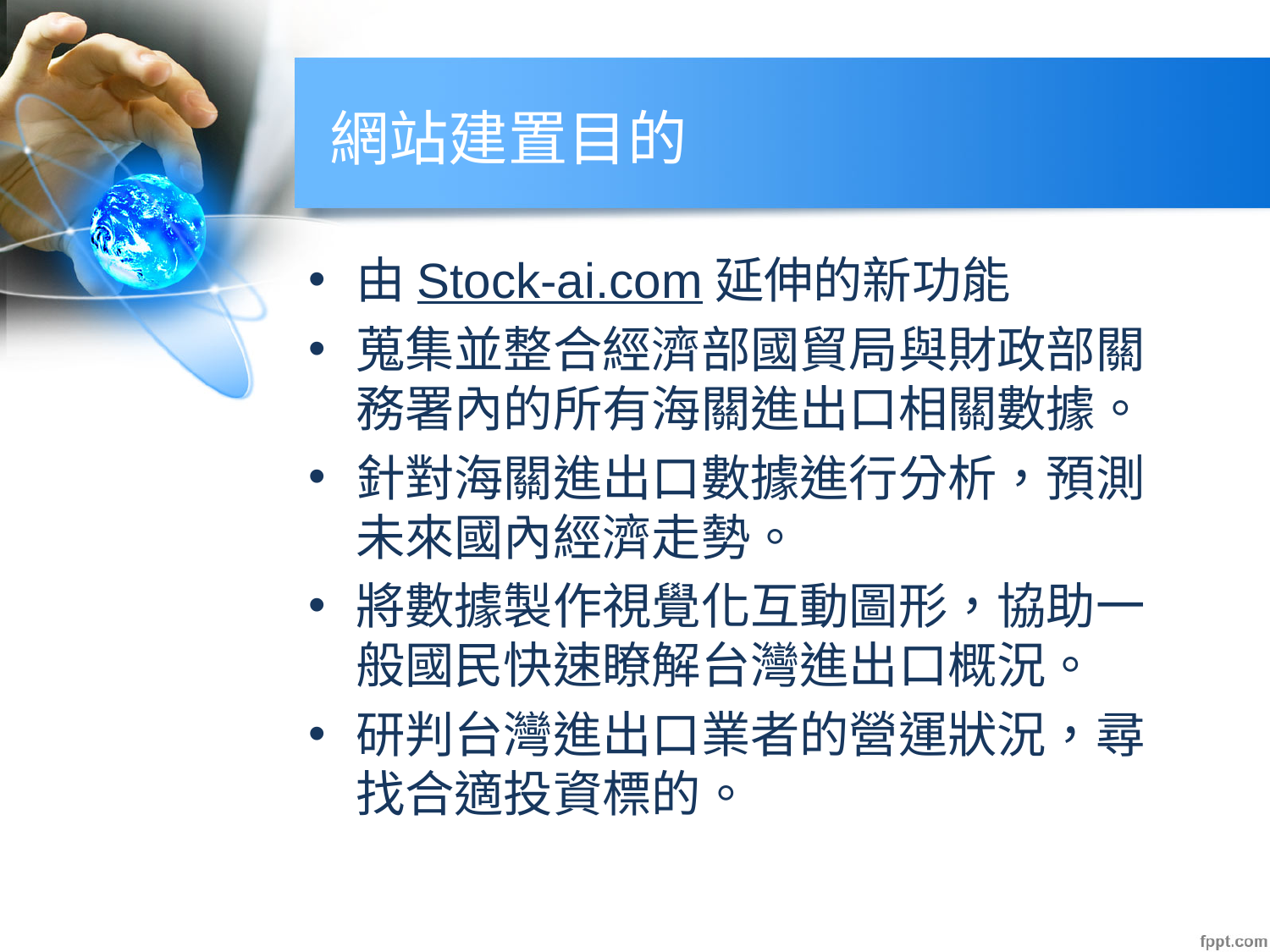

# 網站建置目的
由Stock-ai.com延伸的新功能
蒐集並整合經濟部國貿局與財政部關務署內的所有海關進出口相關數據。
針對海關進出口數據進行分析，預測未來國內經濟走勢。
將數據製作視覺化互動圖形，協助一般國民快速瞭解台灣進出口概況。
研判台灣進出口業者的營運狀況，尋找合適投資標的。